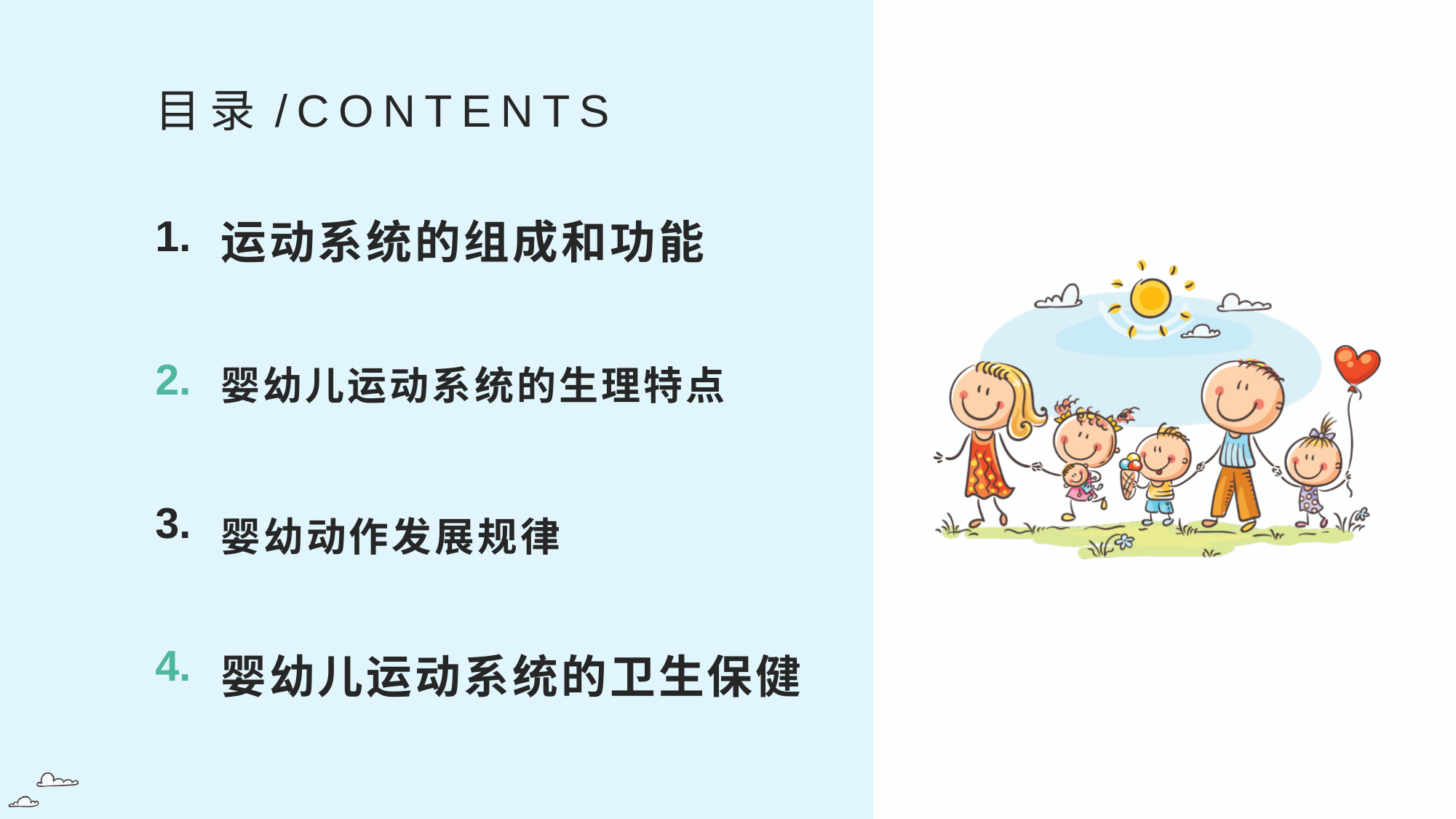

目录/CONTENTS
运动系统的组成和功能
1.
婴幼儿运动系统的生理特点
2.
3.
婴幼动作发展规律
婴幼儿运动系统的卫生保健
4.